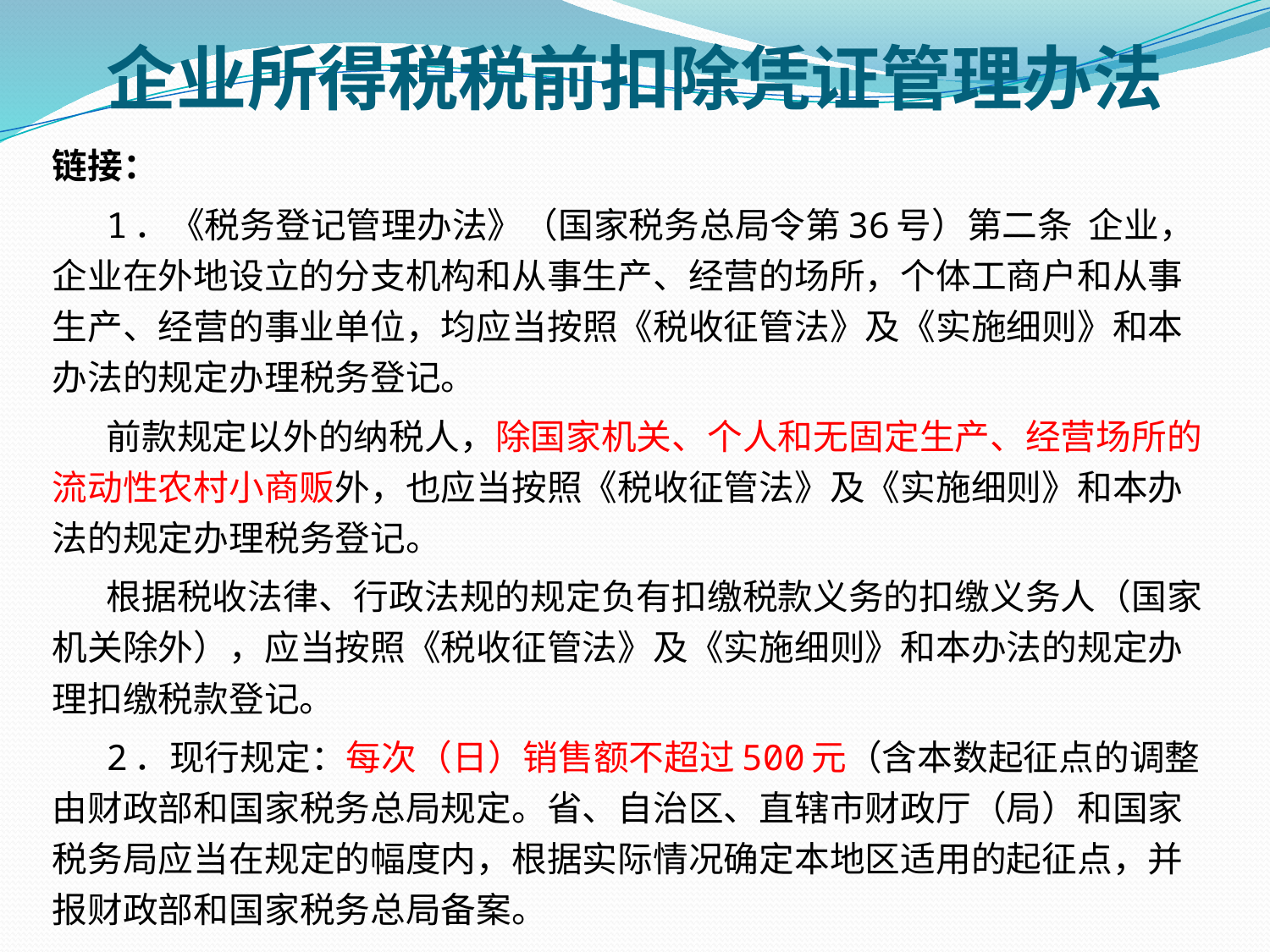

# 企业所得税税前扣除凭证管理办法
链接：
1．《税务登记管理办法》（国家税务总局令第36号）第二条  企业，企业在外地设立的分支机构和从事生产、经营的场所，个体工商户和从事生产、经营的事业单位，均应当按照《税收征管法》及《实施细则》和本办法的规定办理税务登记。
前款规定以外的纳税人，除国家机关、个人和无固定生产、经营场所的流动性农村小商贩外，也应当按照《税收征管法》及《实施细则》和本办法的规定办理税务登记。
根据税收法律、行政法规的规定负有扣缴税款义务的扣缴义务人（国家机关除外），应当按照《税收征管法》及《实施细则》和本办法的规定办理扣缴税款登记。
2．现行规定：每次（日）销售额不超过500元（含本数起征点的调整由财政部和国家税务总局规定。省、自治区、直辖市财政厅（局）和国家税务局应当在规定的幅度内，根据实际情况确定本地区适用的起征点，并报财政部和国家税务总局备案。